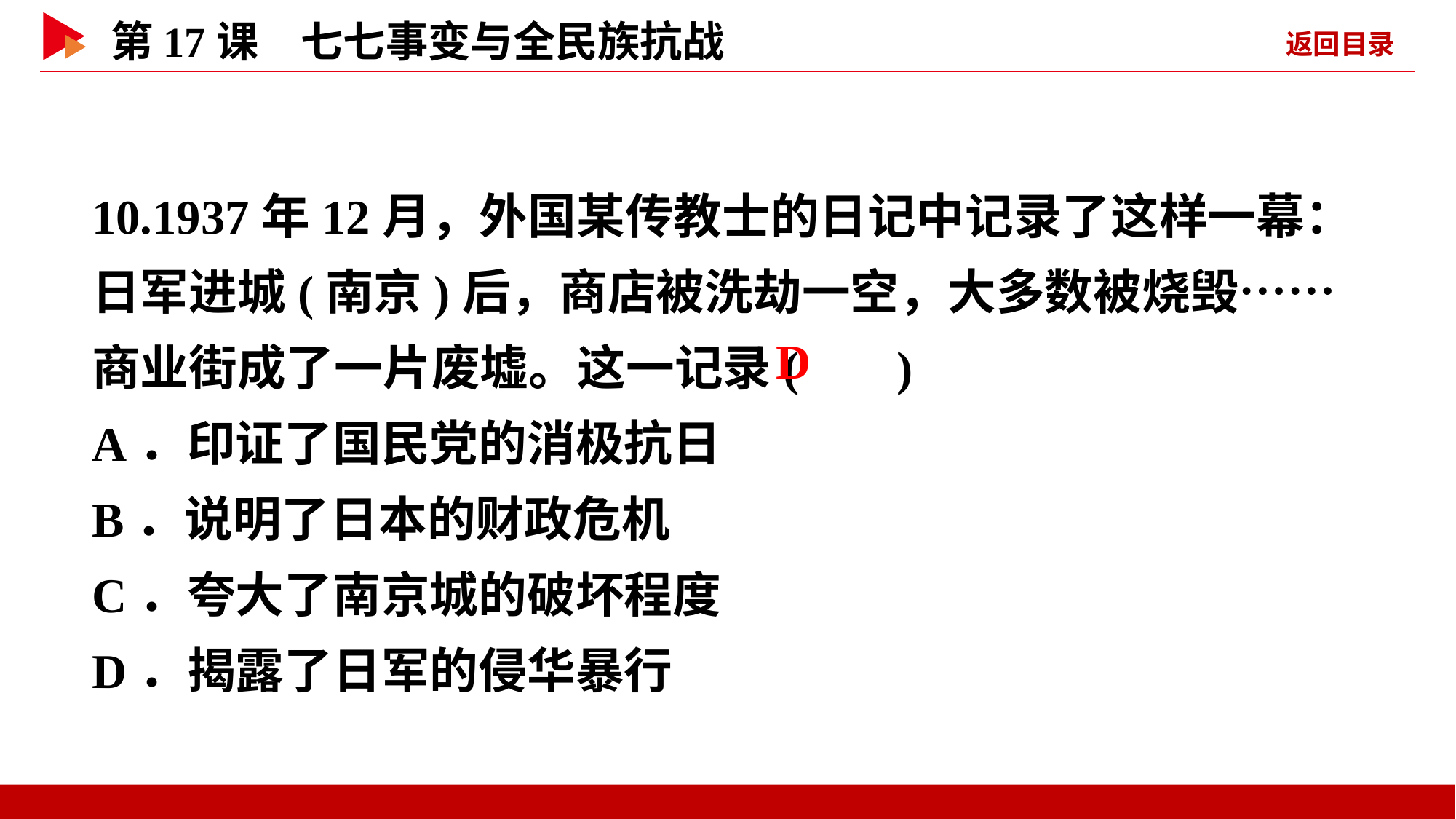

10.1937年12月，外国某传教士的日记中记录了这样一幕：日军进城(南京)后，商店被洗劫一空，大多数被烧毁……商业街成了一片废墟。这一记录(        )
A．印证了国民党的消极抗日
B．说明了日本的财政危机
C．夸大了南京城的破坏程度
D．揭露了日军的侵华暴行
   D